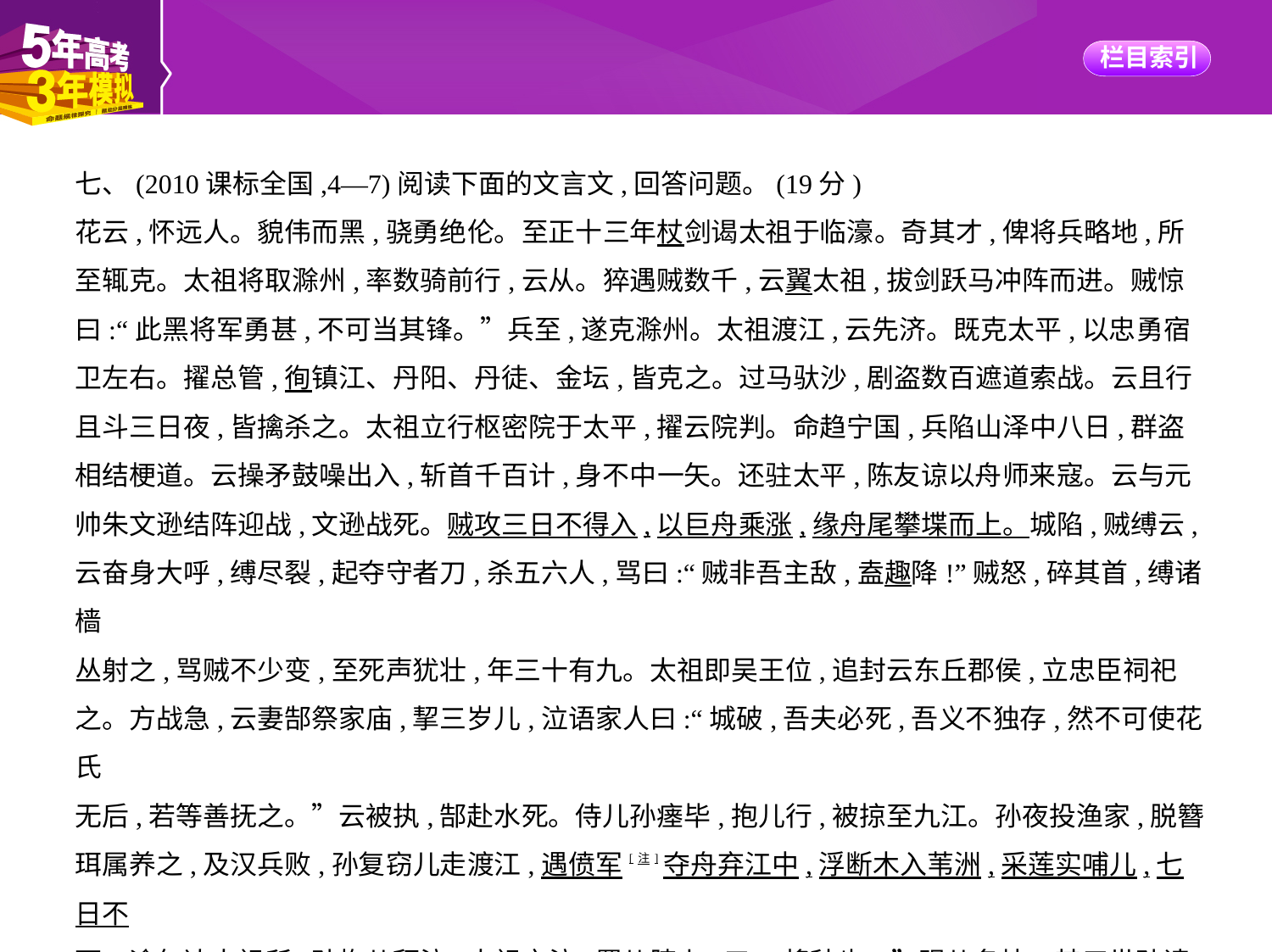

七、(2010课标全国,4—7)阅读下面的文言文,回答问题。(19分)
花云,怀远人。貌伟而黑,骁勇绝伦。至正十三年杖剑谒太祖于临濠。奇其才,俾将兵略地,所
至辄克。太祖将取滁州,率数骑前行,云从。猝遇贼数千,云翼太祖,拔剑跃马冲阵而进。贼惊
曰:“此黑将军勇甚,不可当其锋。”兵至,遂克滁州。太祖渡江,云先济。既克太平,以忠勇宿
卫左右。擢总管,徇镇江、丹阳、丹徒、金坛,皆克之。过马驮沙,剧盗数百遮道索战。云且行
且斗三日夜,皆擒杀之。太祖立行枢密院于太平,擢云院判。命趋宁国,兵陷山泽中八日,群盗
相结梗道。云操矛鼓噪出入,斩首千百计,身不中一矢。还驻太平,陈友谅以舟师来寇。云与元
帅朱文逊结阵迎战,文逊战死。贼攻三日不得入,以巨舟乘涨,缘舟尾攀堞而上。城陷,贼缚云,
云奋身大呼,缚尽裂,起夺守者刀,杀五六人,骂曰:“贼非吾主敌,盍趣降!”贼怒,碎其首,缚诸樯
丛射之,骂贼不少变,至死声犹壮,年三十有九。太祖即吴王位,追封云东丘郡侯,立忠臣祠祀
之。方战急,云妻郜祭家庙,挈三岁儿,泣语家人曰:“城破,吾夫必死,吾义不独存,然不可使花氏
无后,若等善抚之。”云被执,郜赴水死。侍儿孙瘗毕,抱儿行,被掠至九江。孙夜投渔家,脱簪
珥属养之,及汉兵败,孙复窃儿走渡江,遇偾军[注]夺舟弃江中,浮断木入苇洲,采莲实哺儿,七日不
死。逾年达太祖所,孙抱儿拜泣,太祖亦泣,置儿膝上,曰:“将种也。”赐儿名炜。其五世孙请